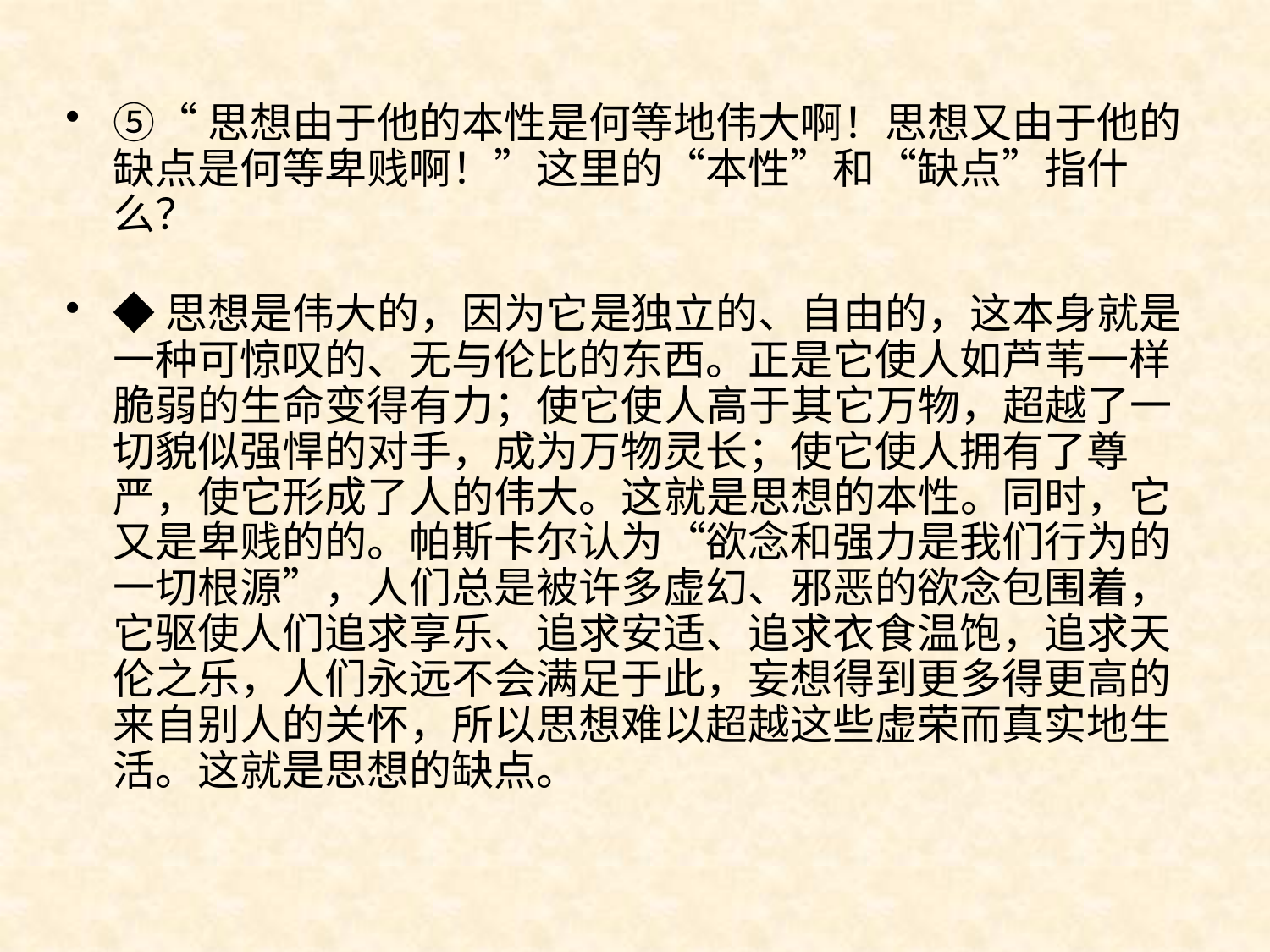

⑤“思想由于他的本性是何等地伟大啊！思想又由于他的缺点是何等卑贱啊！”这里的“本性”和“缺点”指什么？
◆思想是伟大的，因为它是独立的、自由的，这本身就是一种可惊叹的、无与伦比的东西。正是它使人如芦苇一样脆弱的生命变得有力；使它使人高于其它万物，超越了一切貌似强悍的对手，成为万物灵长；使它使人拥有了尊严，使它形成了人的伟大。这就是思想的本性。同时，它又是卑贱的的。帕斯卡尔认为“欲念和强力是我们行为的一切根源”，人们总是被许多虚幻、邪恶的欲念包围着，它驱使人们追求享乐、追求安适、追求衣食温饱，追求天伦之乐，人们永远不会满足于此，妄想得到更多得更高的来自别人的关怀，所以思想难以超越这些虚荣而真实地生活。这就是思想的缺点。